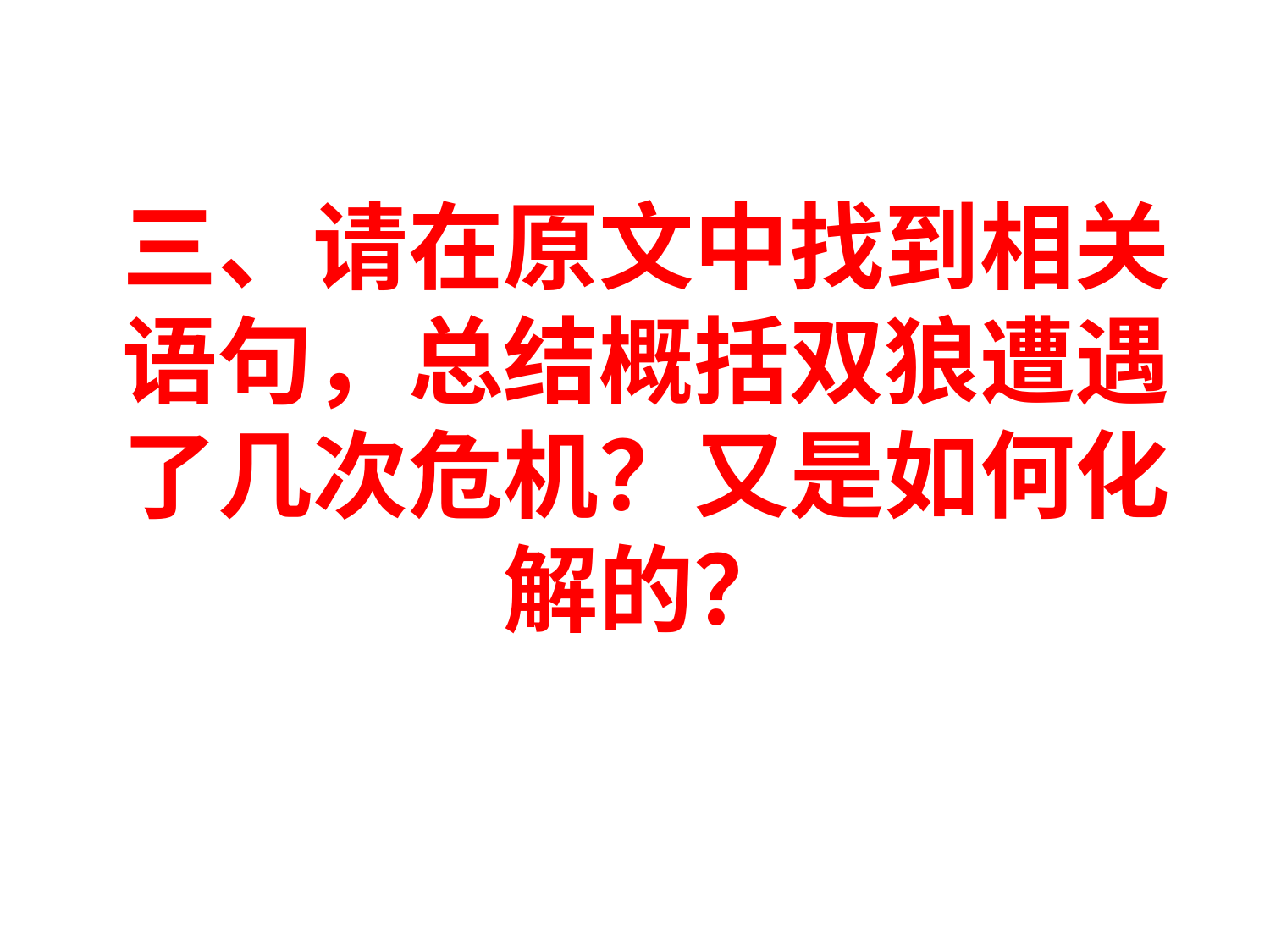

# 三、请在原文中找到相关语句，总结概括双狼遭遇了几次危机？又是如何化解的？